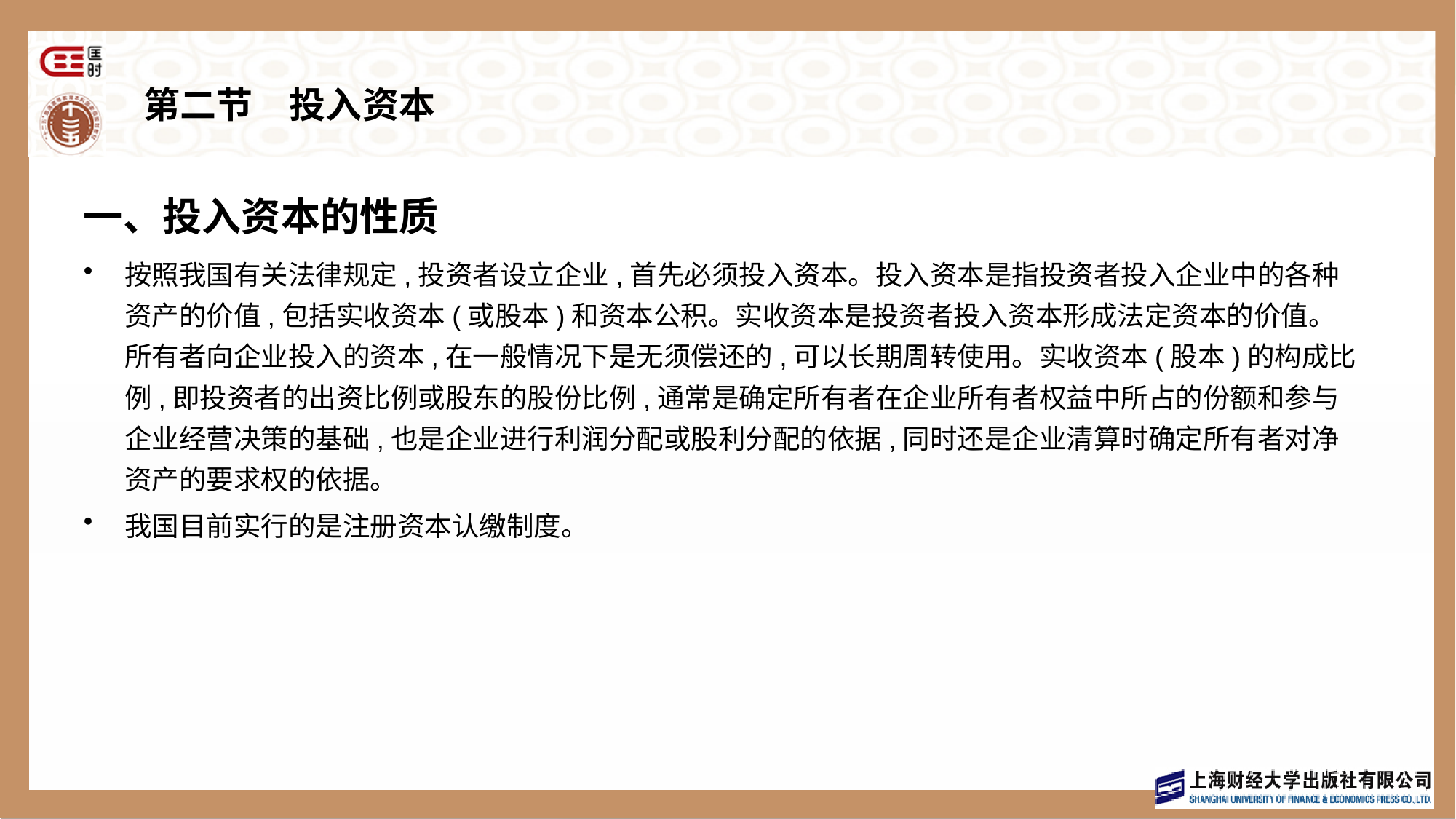

# 第二节　投入资本
一、投入资本的性质
按照我国有关法律规定,投资者设立企业,首先必须投入资本。投入资本是指投资者投入企业中的各种资产的价值,包括实收资本(或股本)和资本公积。实收资本是投资者投入资本形成法定资本的价值。所有者向企业投入的资本,在一般情况下是无须偿还的,可以长期周转使用。实收资本(股本)的构成比例,即投资者的出资比例或股东的股份比例,通常是确定所有者在企业所有者权益中所占的份额和参与企业经营决策的基础,也是企业进行利润分配或股利分配的依据,同时还是企业清算时确定所有者对净资产的要求权的依据。
我国目前实行的是注册资本认缴制度。